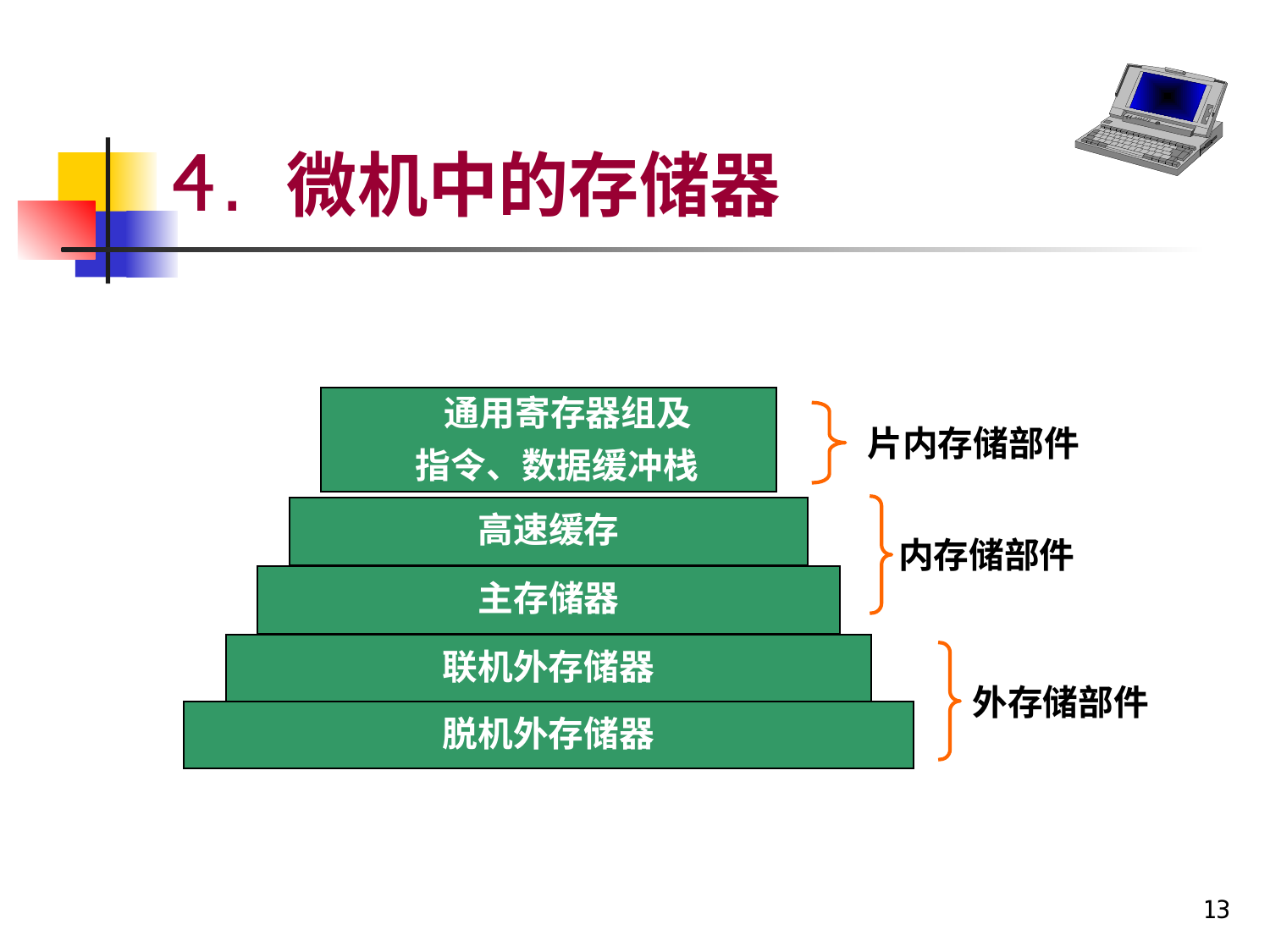

# 4. 微机中的存储器
   通用寄存器组及
 指令、数据缓冲栈

片内存储部件

高速缓存
内存储部件
主存储器
联机外存储器

外存储部件
脱机外存储器
13